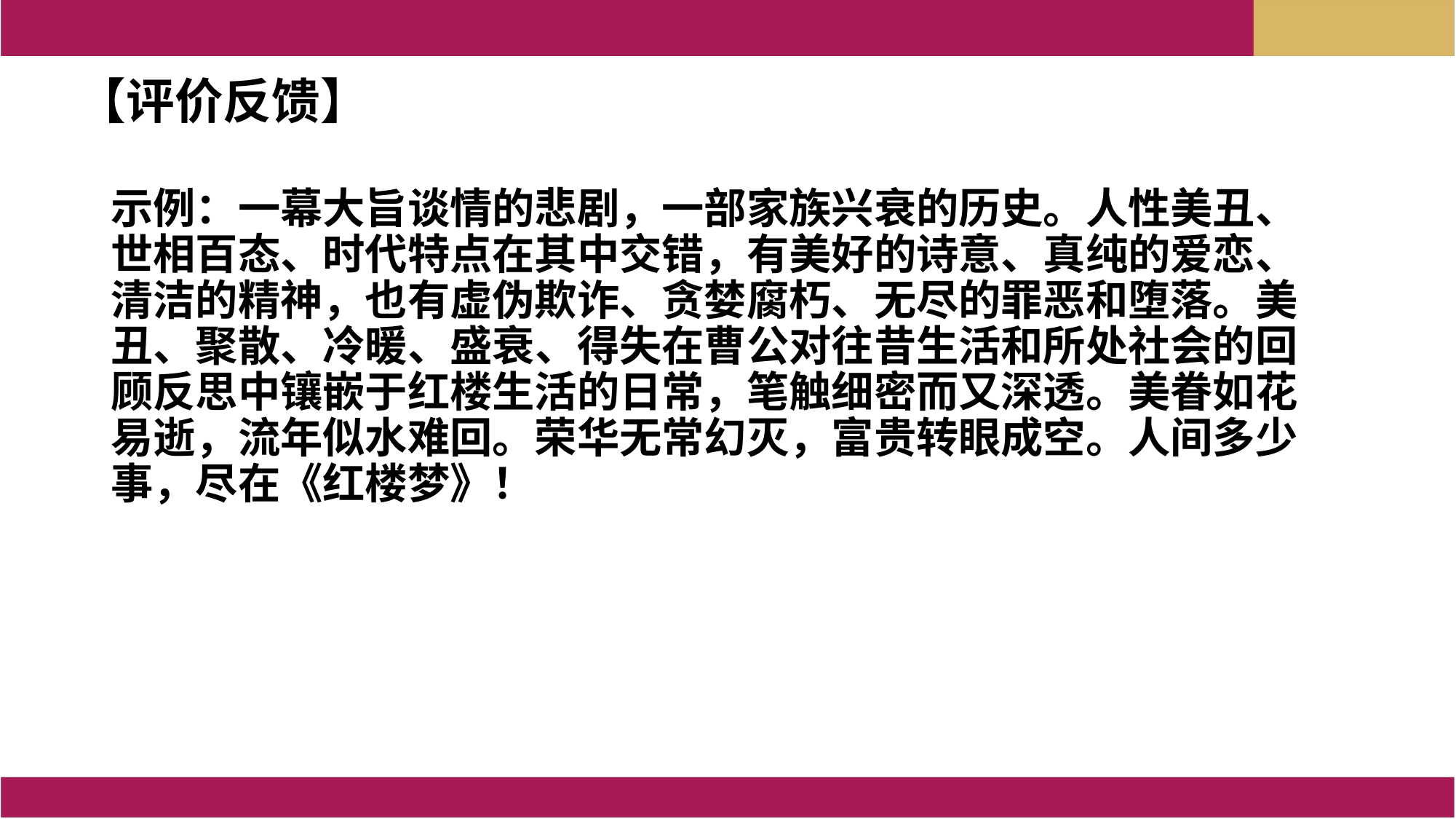

【评价反馈】
示例：一幕大旨谈情的悲剧，一部家族兴衰的历史。人性美丑、世相百态、时代特点在其中交错，有美好的诗意、真纯的爱恋、清洁的精神，也有虚伪欺诈、贪婪腐朽、无尽的罪恶和堕落。美丑、聚散、冷暖、盛衰、得失在曹公对往昔生活和所处社会的回顾反思中镶嵌于红楼生活的日常，笔触细密而又深透。美眷如花易逝，流年似水难回。荣华无常幻灭，富贵转眼成空。人间多少事，尽在《红楼梦》！